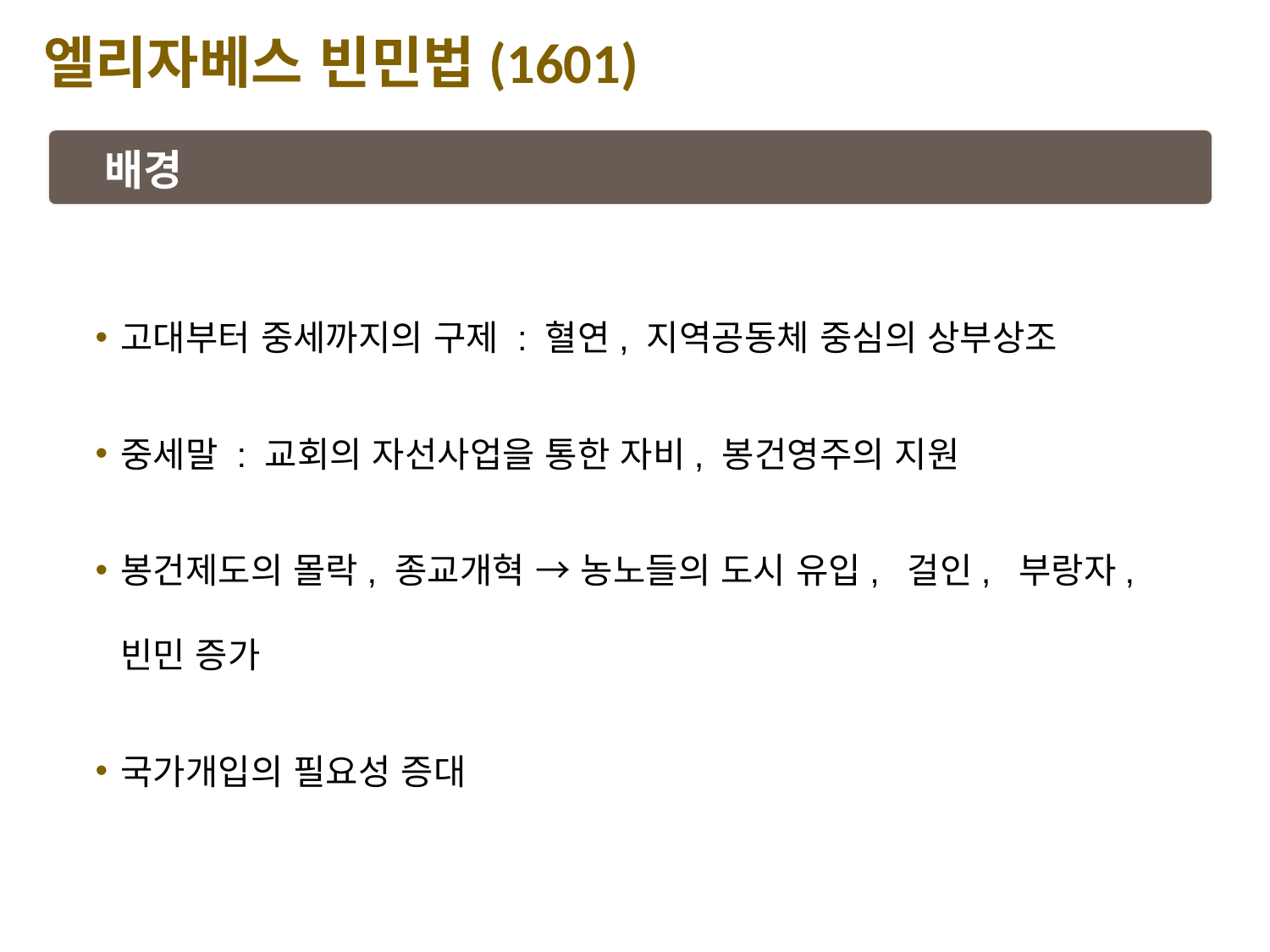

엘리자베스 빈민법(1601)

배경
고대부터 중세까지의 구제 : 혈연, 지역공동체 중심의 상부상조
중세말 : 교회의 자선사업을 통한 자비, 봉건영주의 지원
봉건제도의 몰락, 종교개혁 → 농노들의 도시 유입,  걸인,  부랑자,    빈민 증가
국가개입의 필요성 증대